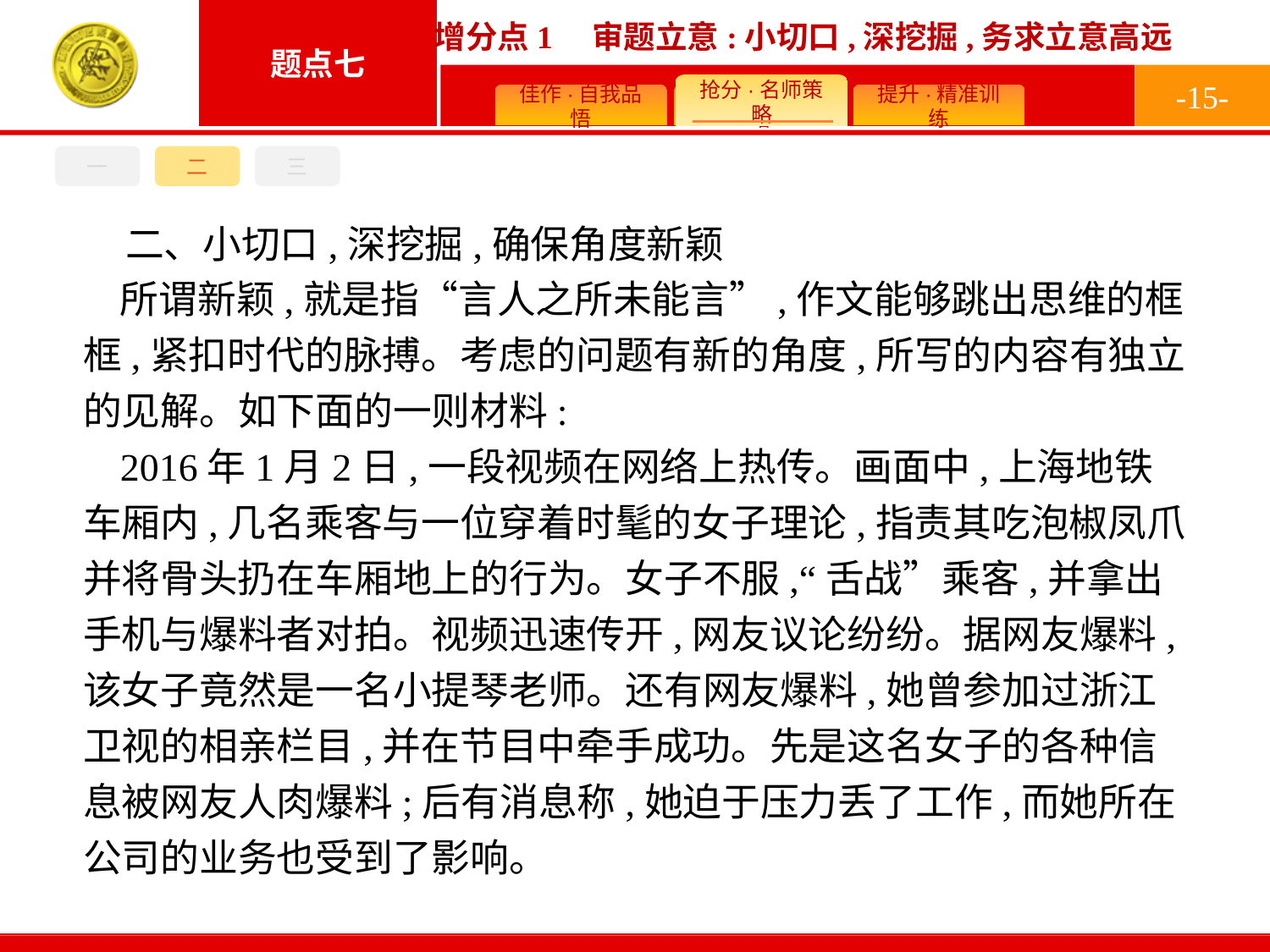

-15-
一
二
三
二、小切口,深挖掘,确保角度新颖
所谓新颖,就是指“言人之所未能言”,作文能够跳出思维的框框,紧扣时代的脉搏。考虑的问题有新的角度,所写的内容有独立的见解。如下面的一则材料:
2016年1月2日,一段视频在网络上热传。画面中,上海地铁车厢内,几名乘客与一位穿着时髦的女子理论,指责其吃泡椒凤爪并将骨头扔在车厢地上的行为。女子不服,“舌战”乘客,并拿出手机与爆料者对拍。视频迅速传开,网友议论纷纷。据网友爆料,该女子竟然是一名小提琴老师。还有网友爆料,她曾参加过浙江卫视的相亲栏目,并在节目中牵手成功。先是这名女子的各种信息被网友人肉爆料;后有消息称,她迫于压力丢了工作,而她所在公司的业务也受到了影响。